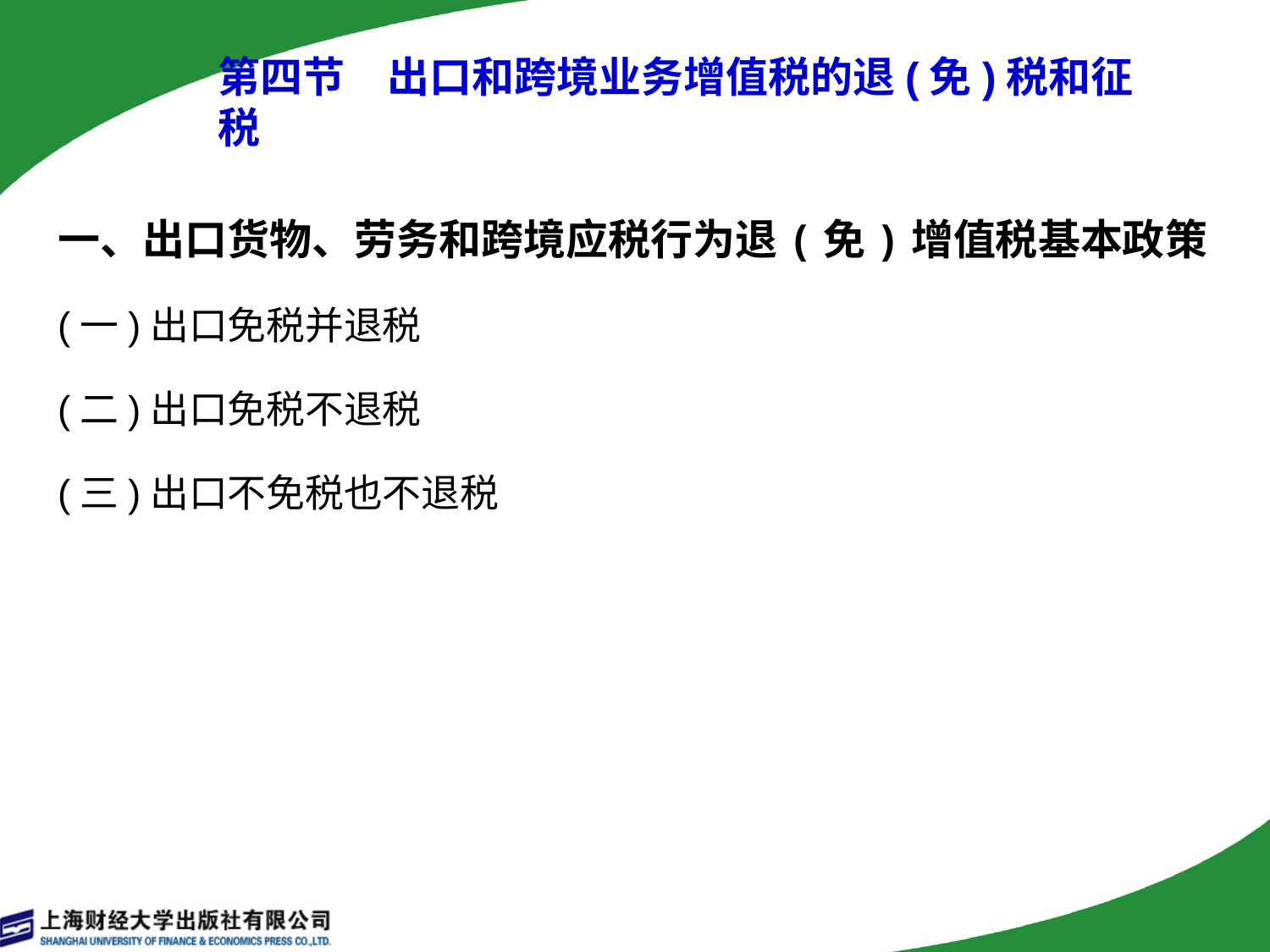

# 第四节　出口和跨境业务增值税的退(免)税和征税
一、出口货物、劳务和跨境应税行为退(免)增值税基本政策
(一)出口免税并退税
(二)出口免税不退税
(三)出口不免税也不退税